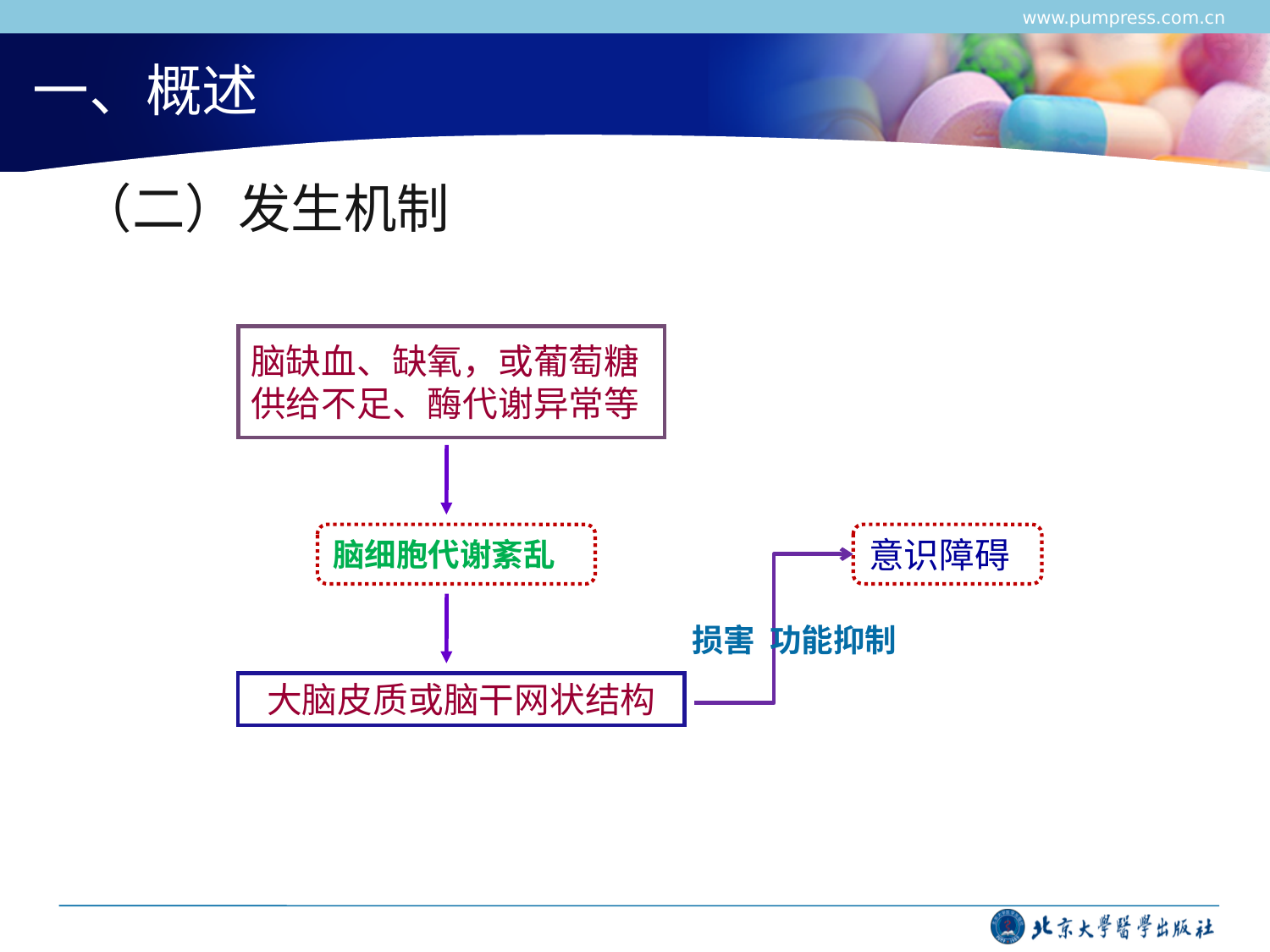

www.pumpress.com.cn
# 一、概述
 （二）发生机制

脑缺血、缺氧，或葡萄糖
供给不足、酶代谢异常等
脑细胞代谢紊乱
意识障碍
 损害  功能抑制
大脑皮质或脑干网状结构